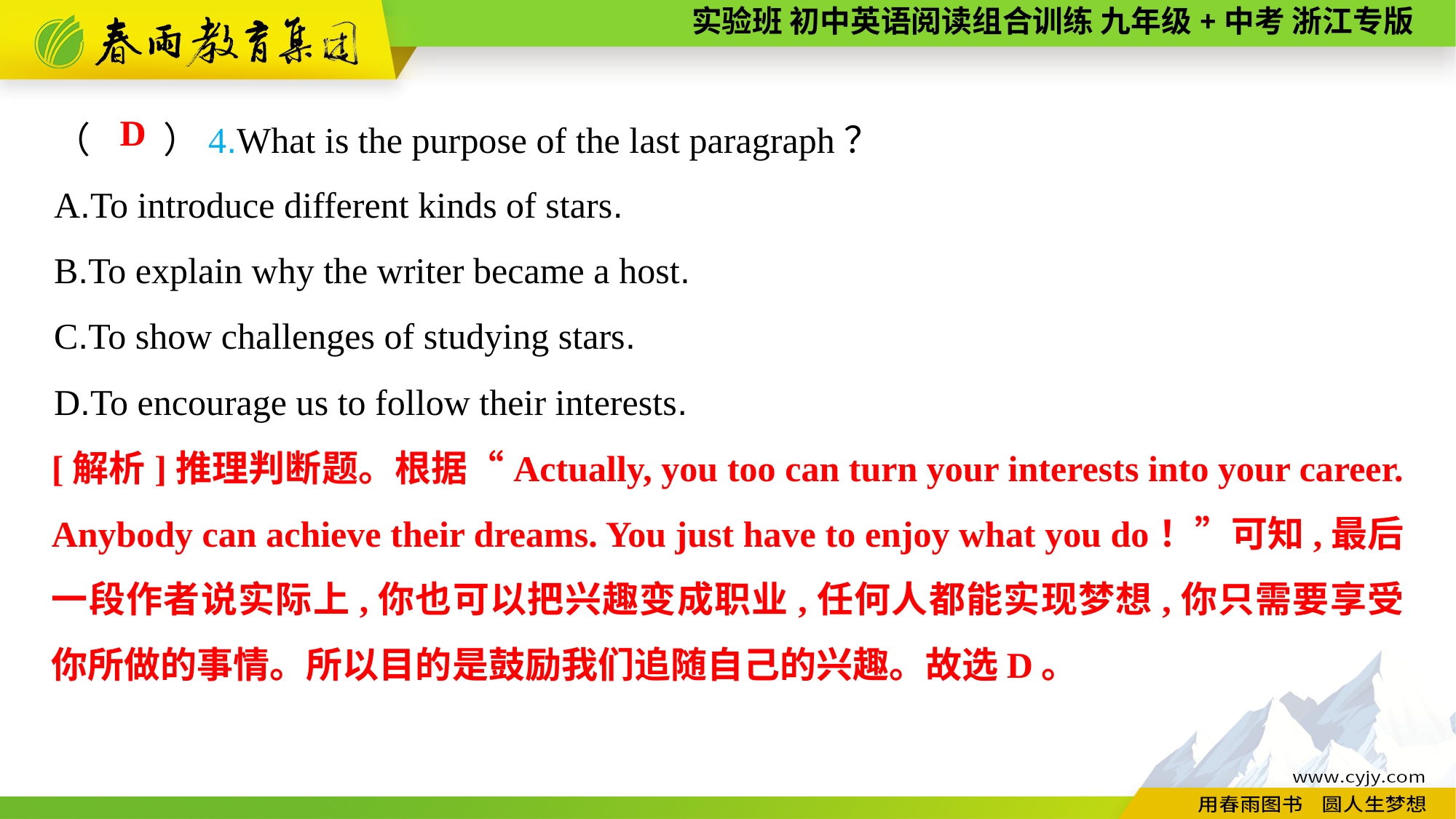

（　　）4.What is the purpose of the last paragraph？
A.To introduce different kinds of stars.
B.To explain why the writer became a host.
C.To show challenges of studying stars.
D.To encourage us to follow their interests.
D
[解析]推理判断题。根据“Actually, you too can turn your interests into your career. Anybody can achieve their dreams. You just have to enjoy what you do！”可知,最后一段作者说实际上,你也可以把兴趣变成职业,任何人都能实现梦想,你只需要享受你所做的事情。所以目的是鼓励我们追随自己的兴趣。故选D。